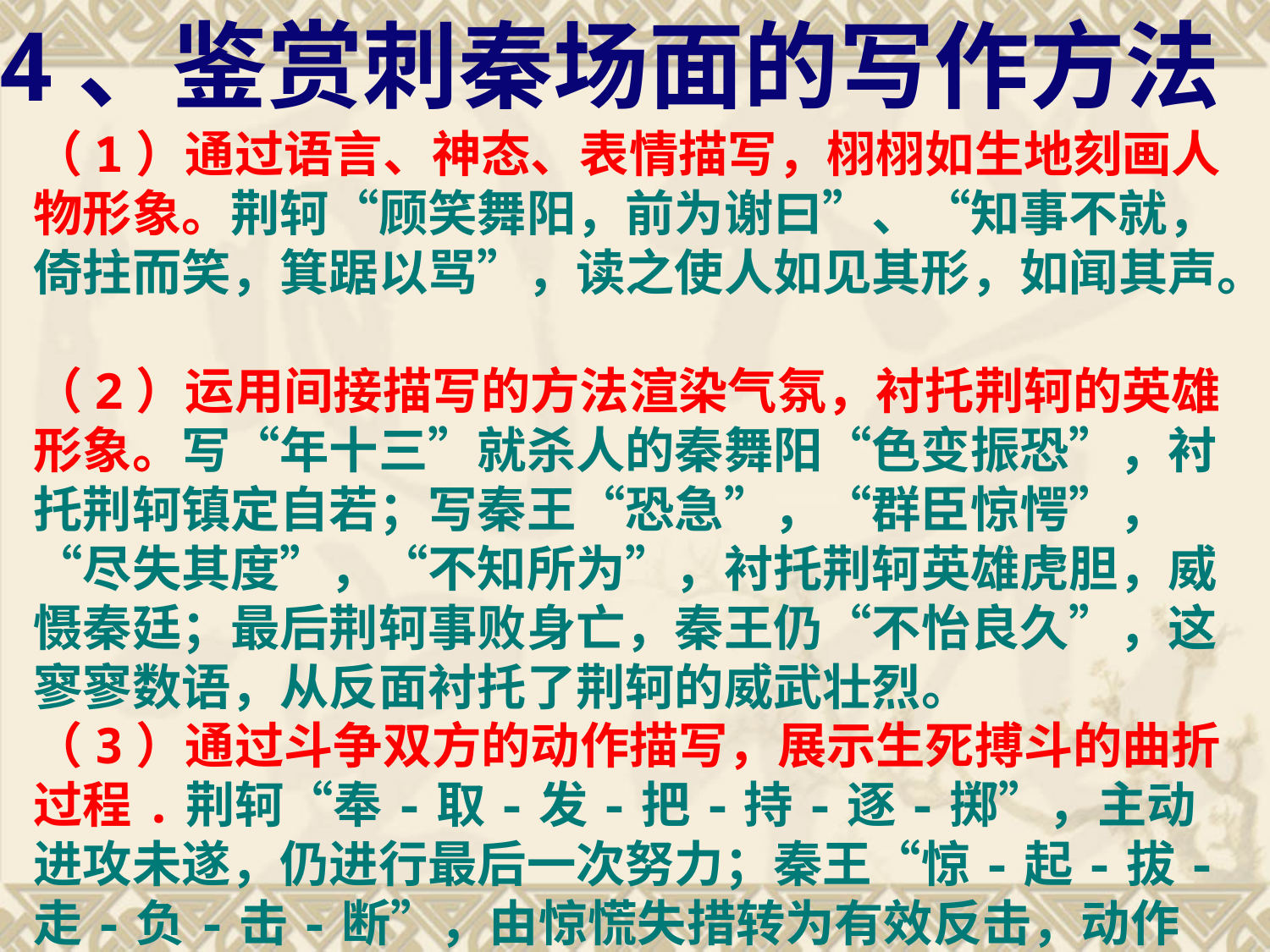

4、鉴赏刺秦场面的写作方法
（1）通过语言、神态、表情描写，栩栩如生地刻画人物形象。荆轲“顾笑舞阳，前为谢曰”、“知事不就，倚拄而笑，箕踞以骂”，读之使人如见其形，如闻其声。
（2）运用间接描写的方法渲染气氛，衬托荆轲的英雄形象。写“年十三”就杀人的秦舞阳“色变振恐”，衬托荆轲镇定自若；写秦王“恐急”，“群臣惊愕”，“尽失其度”，“不知所为”，衬托荆轲英雄虎胆，威慑秦廷；最后荆轲事败身亡，秦王仍“不怡良久”，这寥寥数语，从反面衬托了荆轲的威武壮烈。 
（3）通过斗争双方的动作描写，展示生死搏斗的曲折过程.荆轲“奉-取-发-把-持-逐-掷”，主动进攻未遂，仍进行最后一次努力；秦王“惊-起-拔-走-负-击-断”，由惊慌失措转为有效反击，动作描写，层次分明。